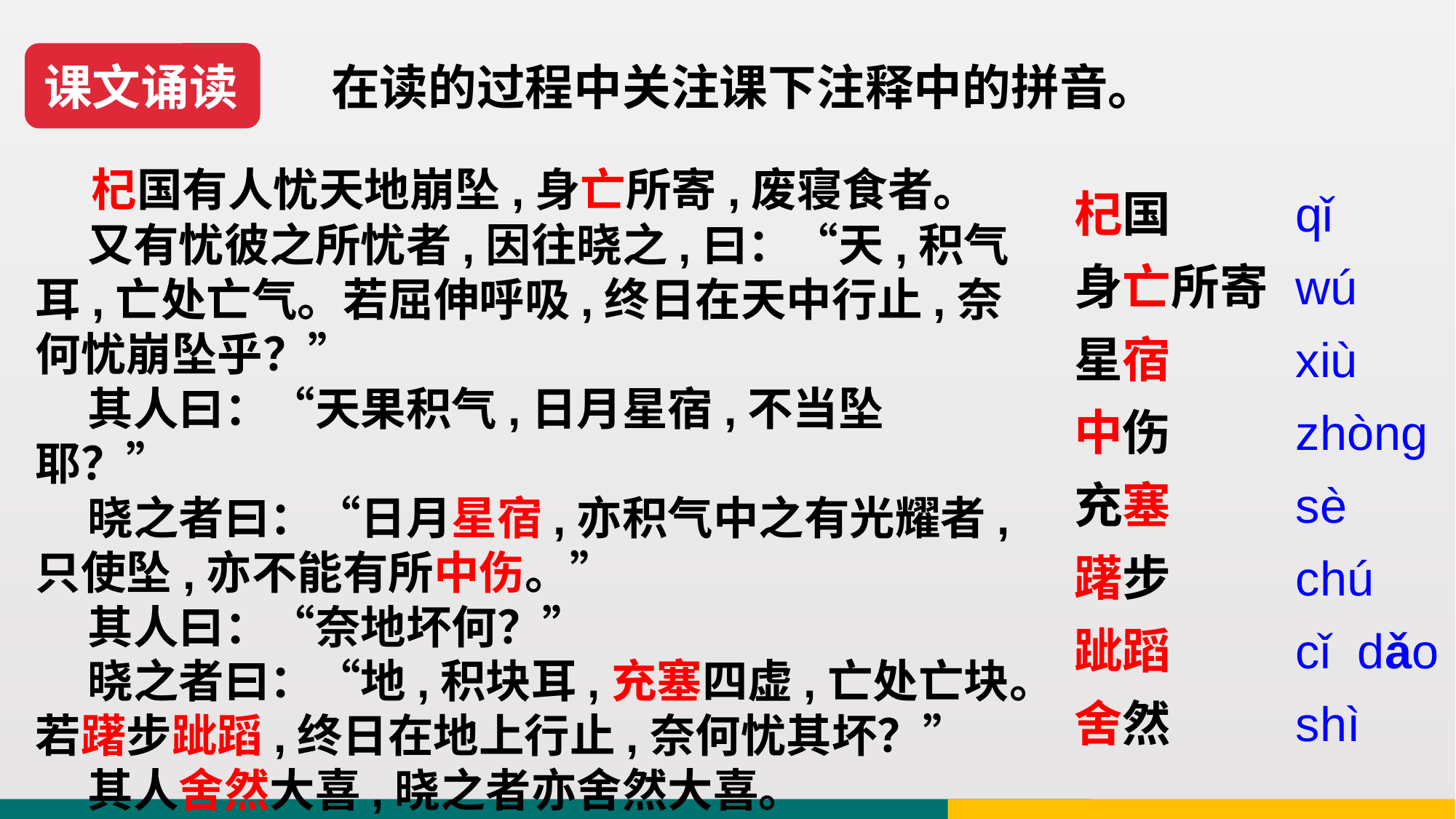

课文诵读
在读的过程中关注课下注释中的拼音。
    杞国有人忧天地崩坠,身亡所寄,废寝食者。
    又有忧彼之所忧者,因往晓之,曰：“天,积气耳,亡处亡气。若屈伸呼吸,终日在天中行止,奈何忧崩坠乎？”
    其人曰：“天果积气,日月星宿,不当坠耶？”
    晓之者曰：“日月星宿,亦积气中之有光耀者,只使坠,亦不能有所中伤。”
    其人曰：“奈地坏何？”
    晓之者曰：“地,积块耳,充塞四虚,亡处亡块。若躇步跐蹈,终日在地上行止,奈何忧其坏？”
    其人舍然大喜,晓之者亦舍然大喜。
杞国
身亡所寄星宿
中伤
充塞
躇步
跐蹈
舍然
qǐ
wú
xiù
zhòng
sè
chú
cǐ  dǎo
shì